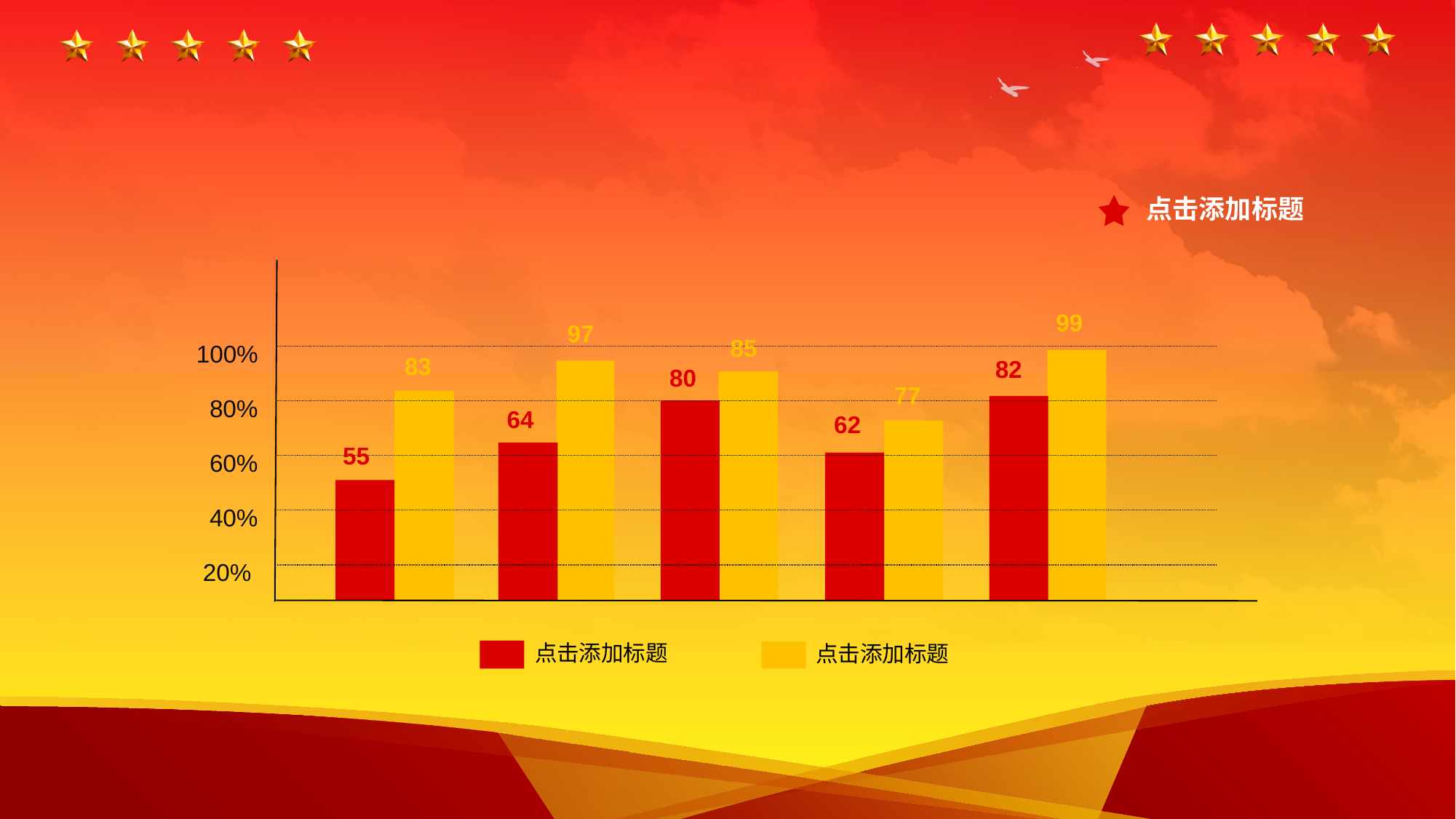

点击添加标题

100%
80%
60%
40%
20%
99
97
85
83
82

80

77

64
62

55
点击添加标题

点击添加标题